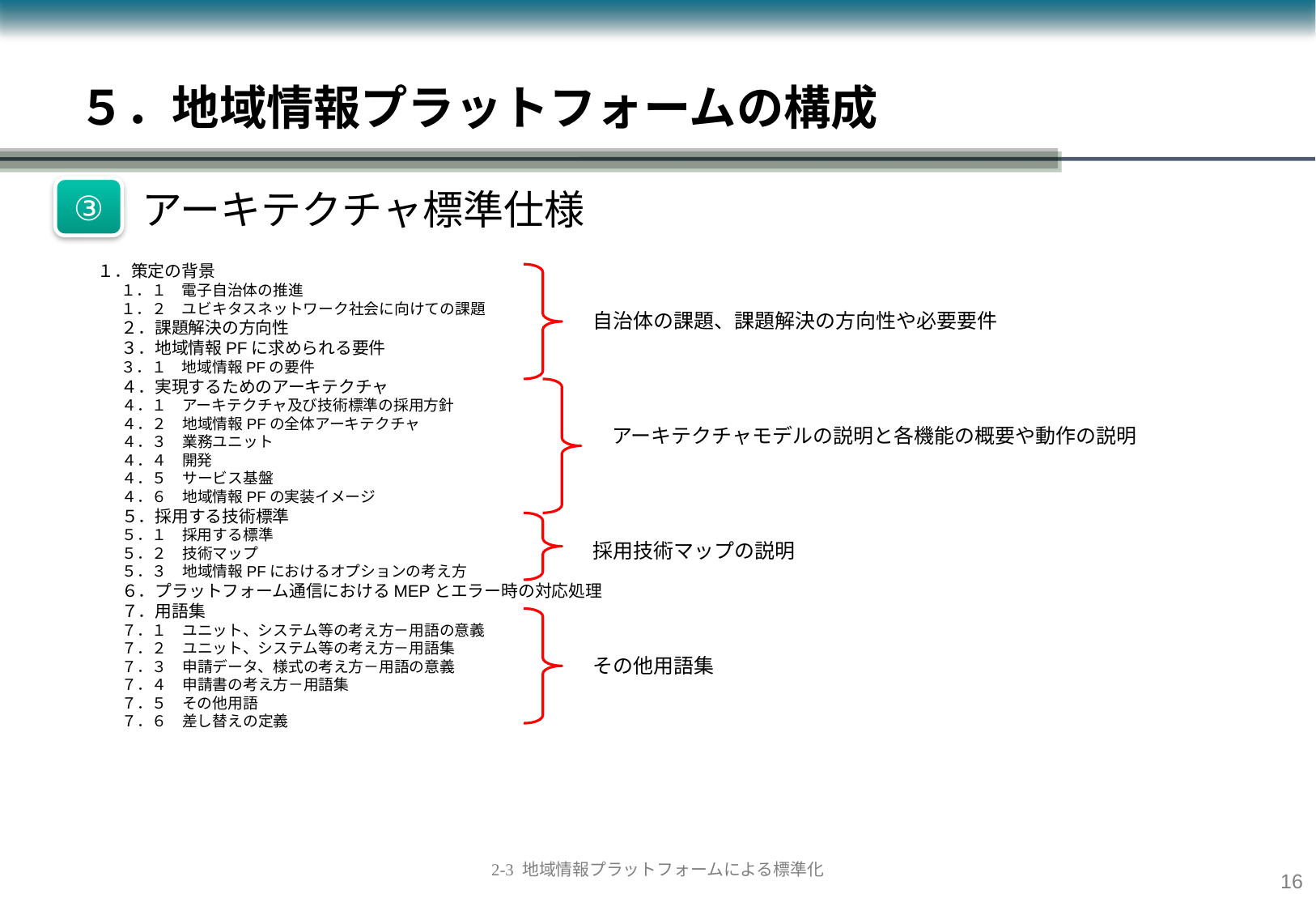

５．地域情報プラットフォームの構成
③
 アーキテクチャ標準仕様
１．策定の背景
１．１　電子自治体の推進
１．２　ユビキタスネットワーク社会に向けての課題
２．課題解決の方向性
３．地域情報PFに求められる要件
３．１　地域情報PFの要件
４．実現するためのアーキテクチャ
４．１　アーキテクチャ及び技術標準の採用方針
４．２　地域情報PFの全体アーキテクチャ
４．３　業務ユニット
４．４　開発
４．５　サービス基盤
４．６　地域情報PFの実装イメージ
５．採用する技術標準
５．１　採用する標準
５．２　技術マップ
５．３　地域情報PFにおけるオプションの考え方
６．プラットフォーム通信におけるMEPとエラー時の対応処理
７．用語集
７．１　ユニット、システム等の考え方－用語の意義
７．２　ユニット、システム等の考え方－用語集
７．３　申請データ、様式の考え方－用語の意義
７．４　申請書の考え方－用語集
７．５　その他用語
７．６　差し替えの定義

自治体の課題、課題解決の方向性や必要要件

アーキテクチャモデルの説明と各機能の概要や動作の説明

採用技術マップの説明

その他用語集
16
2-3 地域情報プラットフォームによる標準化